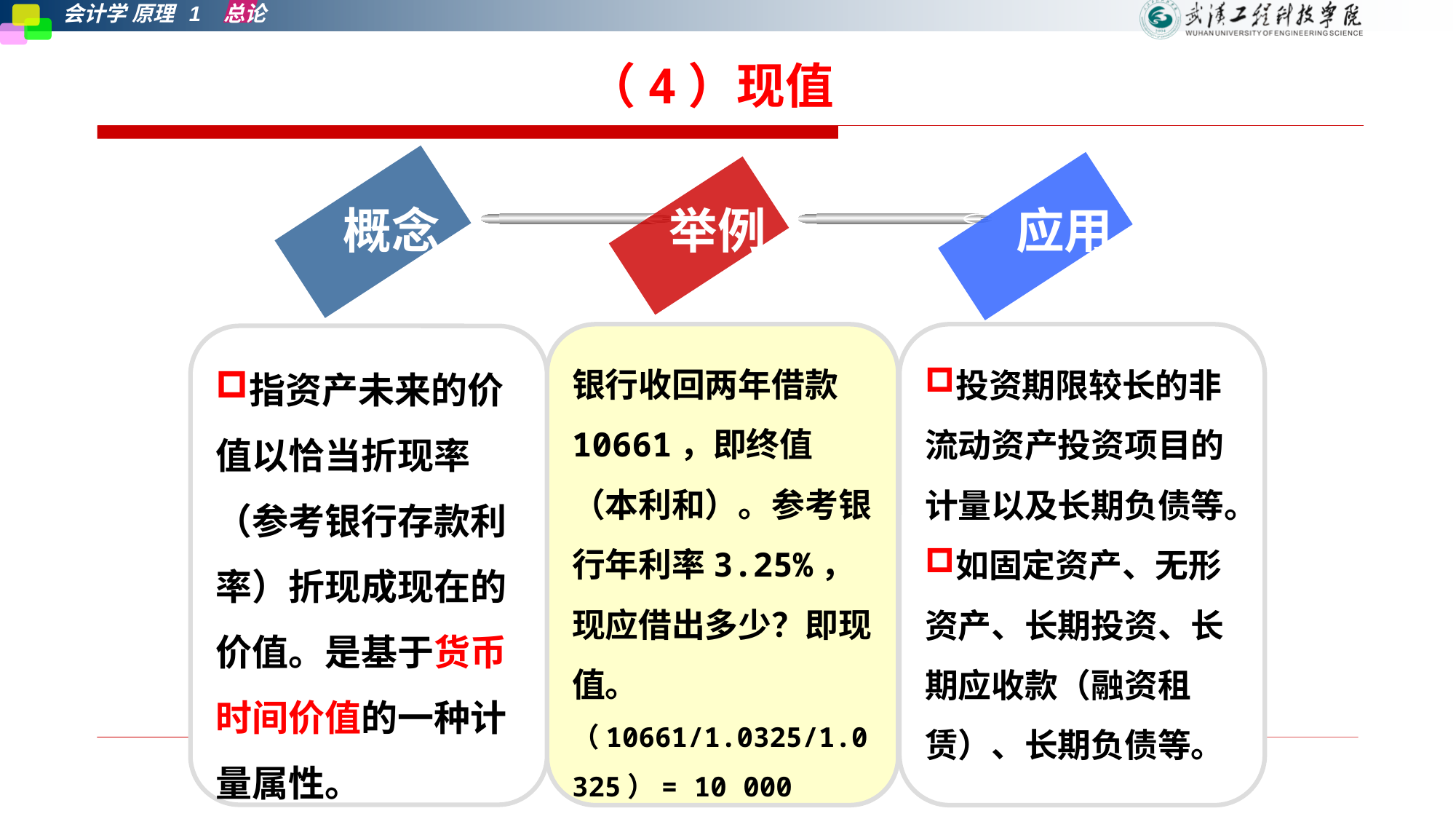

（4）现值

概念
举例
应用

银行收回两年借款10661，即终值（本利和）。参考银行年利率3.25%，现应借出多少？即现值。（10661/1.0325/1.0325）= 10 000
投资期限较长的非流动资产投资项目的计量以及长期负债等。
如固定资产、无形资产、长期投资、长期应收款（融资租赁）、长期负债等。
指资产未来的价值以恰当折现率（参考银行存款利率）折现成现在的价值。是基于货币时间价值的一种计量属性。